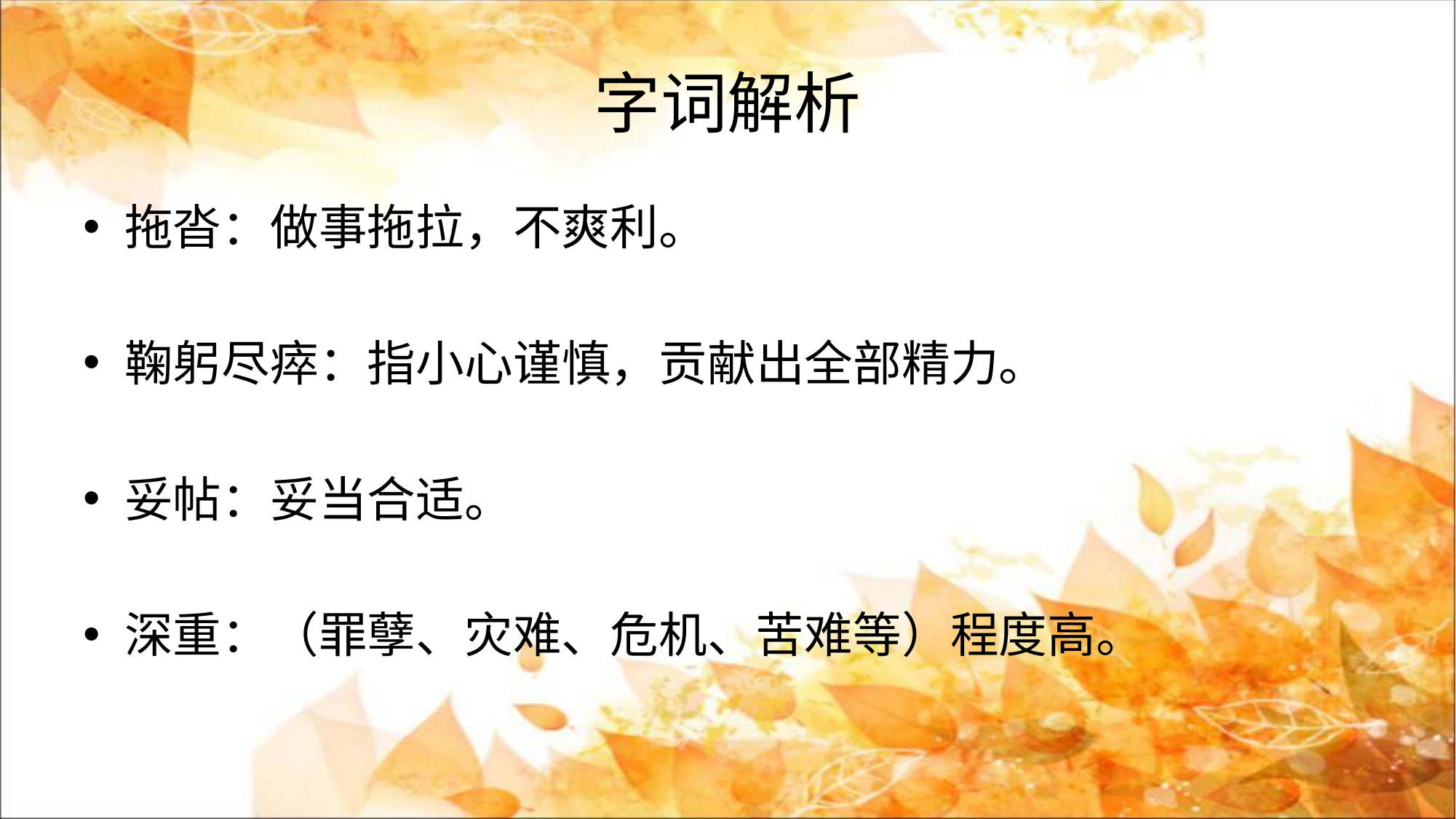

# 字词解析
拖沓：做事拖拉，不爽利。

鞠躬尽瘁：指小心谨慎，贡献出全部精力。

妥帖：妥当合适。

深重：（罪孽、灾难、危机、苦难等）程度高。